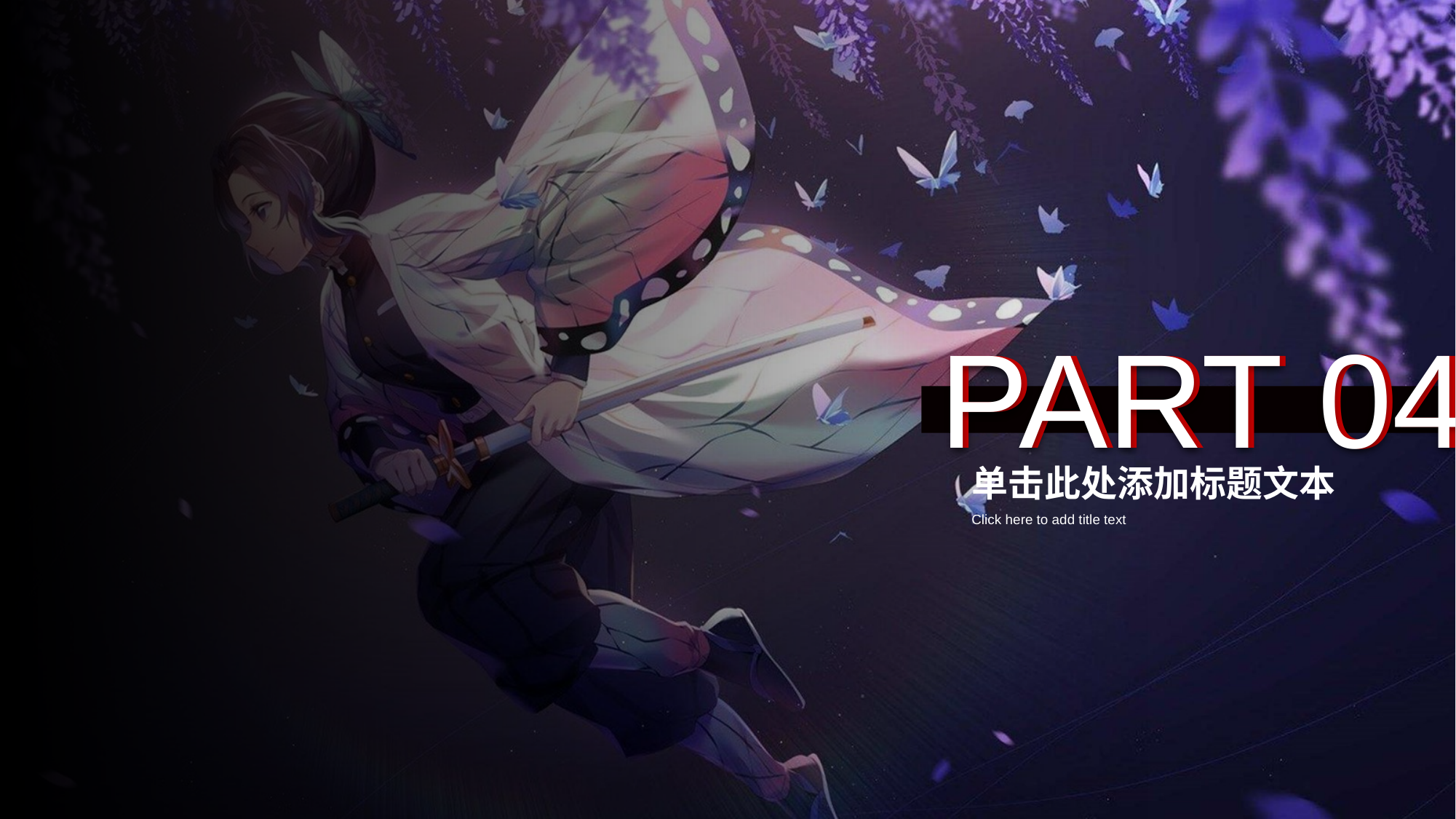

PART 04
PART 04

单击此处添加标题文本
Click here to add title text